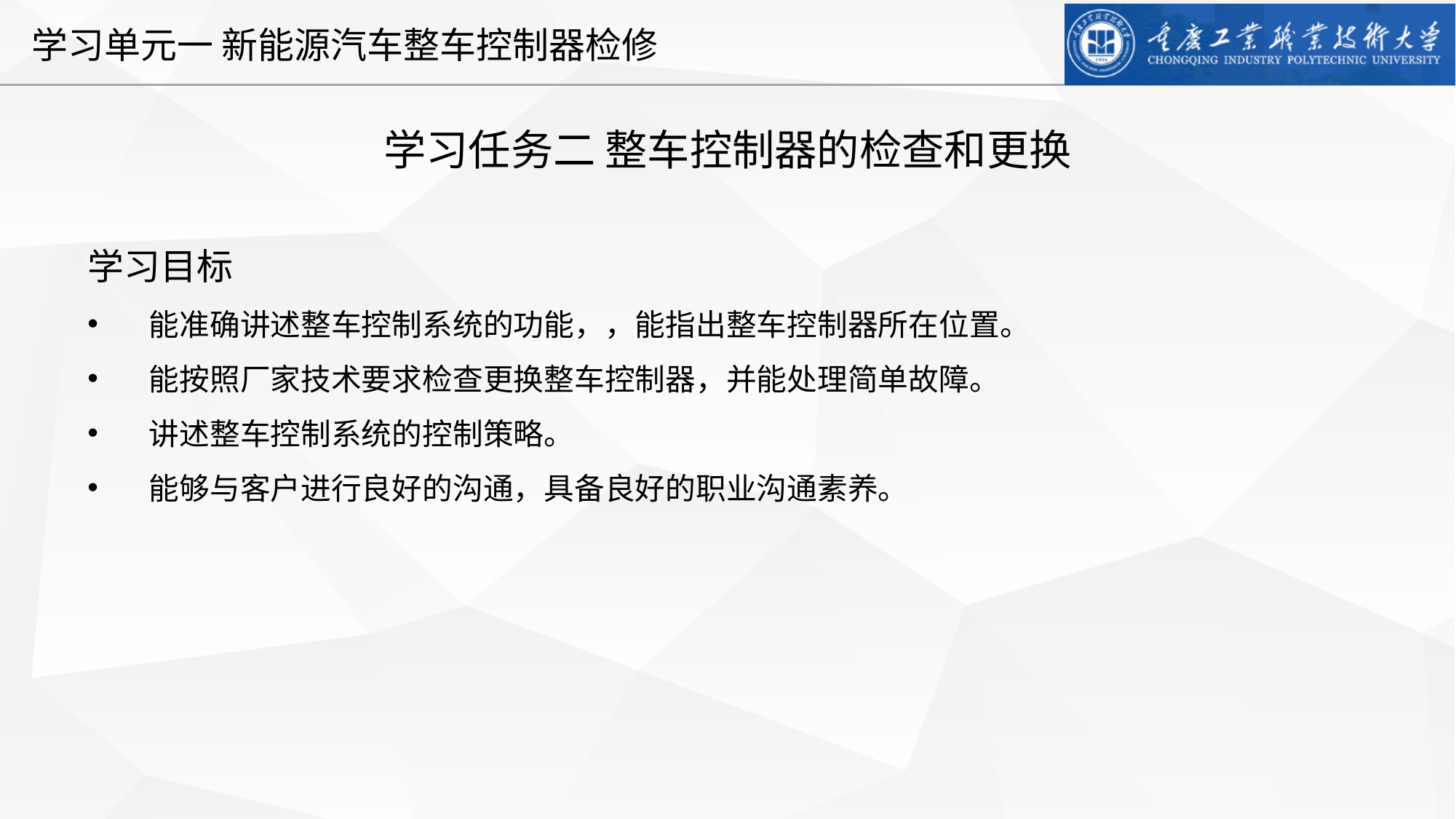

学习任务二 整车控制器的检查和更换
学习目标
能准确讲述整车控制系统的功能，，能指出整车控制器所在位置。
能按照厂家技术要求检查更换整车控制器，并能处理简单故障。
讲述整车控制系统的控制策略。
能够与客户进行良好的沟通，具备良好的职业沟通素养。